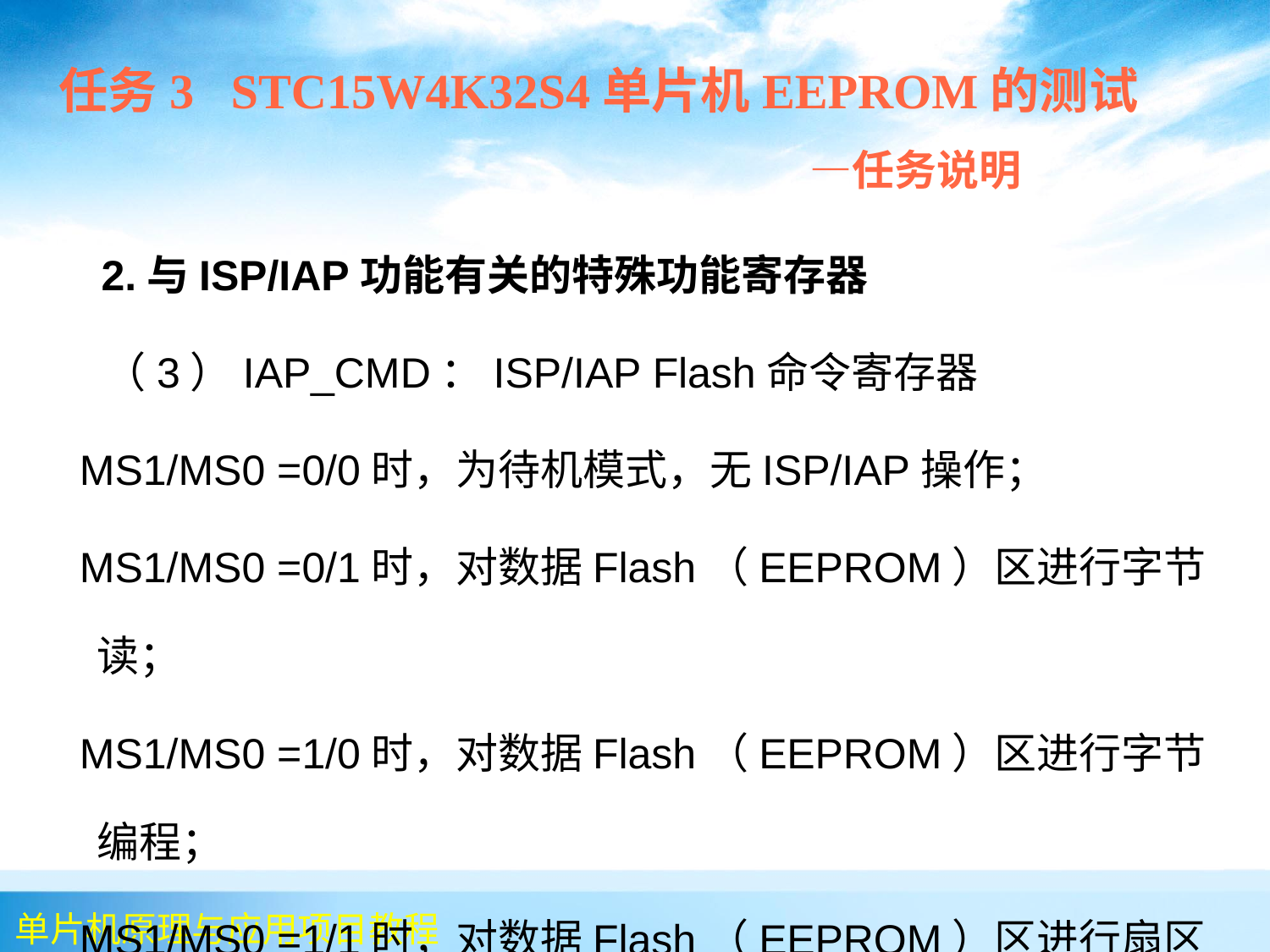

任务3   STC15W4K32S4单片机EEPROM的测试
                                                                     —任务说明
    2.与ISP/IAP功能有关的特殊功能寄存器
    （3）IAP_CMD：ISP/IAP Flash命令寄存器
  MS1/MS0 =0/0时，为待机模式，无ISP/IAP操作；
  MS1/MS0 =0/1时，对数据Flash（EEPROM）区进行字节读；
  MS1/MS0 =1/0时，对数据Flash（EEPROM）区进行字节编程；
  MS1/MS0 =1/1时，对数据Flash（EEPROM）区进行扇区擦除。